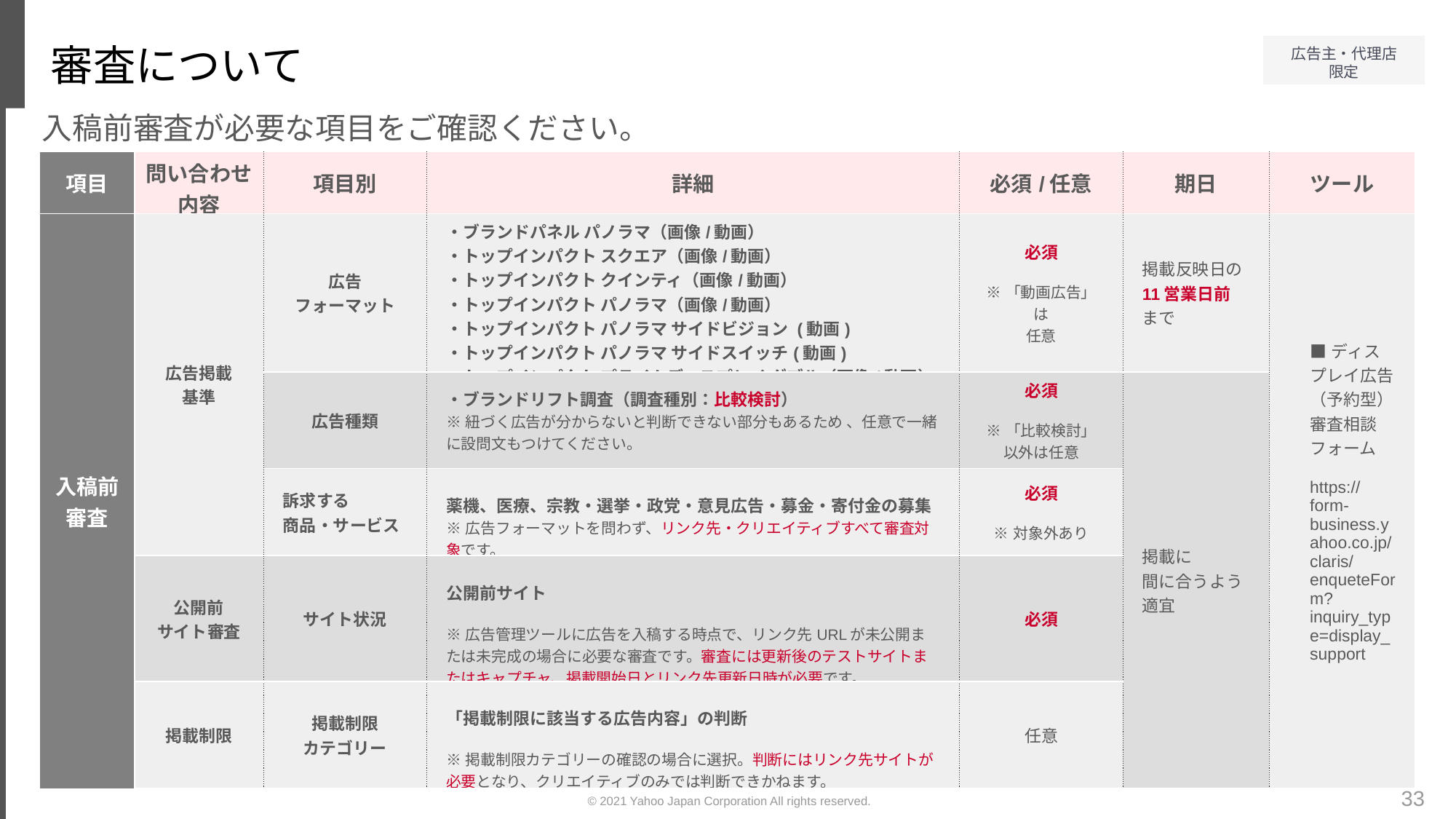

審査について
入稿前審査が必要な項目をご確認ください。
| 項目 | 問い合わせ内容 | 項目別 | 詳細 | 必須/任意 | 期日 | ツール |
| --- | --- | --- | --- | --- | --- | --- |
| 入稿前審査 | 広告掲載 基準 | 広告 フォーマット | ・ブランドパネル パノラマ（画像/動画） ・トップインパクト スクエア（画像/動画） ・トップインパクト クインティ（画像/動画） ・トップインパクト パノラマ（画像/動画） ・トップインパクト パノラマ サイドビジョン (動画) ・トップインパクト パノラマ サイドスイッチ(動画) ・トップインパクト プライムディスプレイ ダブル（画像/動画） | 必須 ※「動画広告」は 任意 | 掲載反映日の11営業日前 まで | ■ディスプレイ広告（予約型）審査相談フォーム https://form-business.yahoo.co.jp/claris/enqueteForm?inquiry\_type=display\_support |
|  |  | 広告種類 | ・ブランドリフト調査（調査種別：比較検討） ※紐づく広告が分からないと判断できない部分もあるため 、任意で一緒に設問文もつけてください。 | 必須 ※「比較検討」 以外は任意 | 掲載に 間に合うよう適宜 |  |
|  |  | 訴求する 商品・サービス | 薬機、医療、宗教・選挙・政党・意見広告・募金・寄付金の募集 ※広告フォーマットを問わず、リンク先・クリエイティブすべて審査対象です。 | 必須 ※対象外あり |  |  |
|  | 公開前 サイト審査 | サイト状況 | 公開前サイト ※広告管理ツールに広告を入稿する時点で、リンク先URLが未公開または未完成の場合に必要な審査です。審査には更新後のテストサイトまたはキャプチャ、掲載開始日とリンク先更新日時が必要です。 | 必須 |  |  |
|  | 掲載制限 | 掲載制限 カテゴリー | 「掲載制限に該当する広告内容」の判断 ※掲載制限カテゴリーの確認の場合に選択。判断にはリンク先サイトが必要となり、クリエイティブのみでは判断できかねます。 | 任意 |  |  |
33